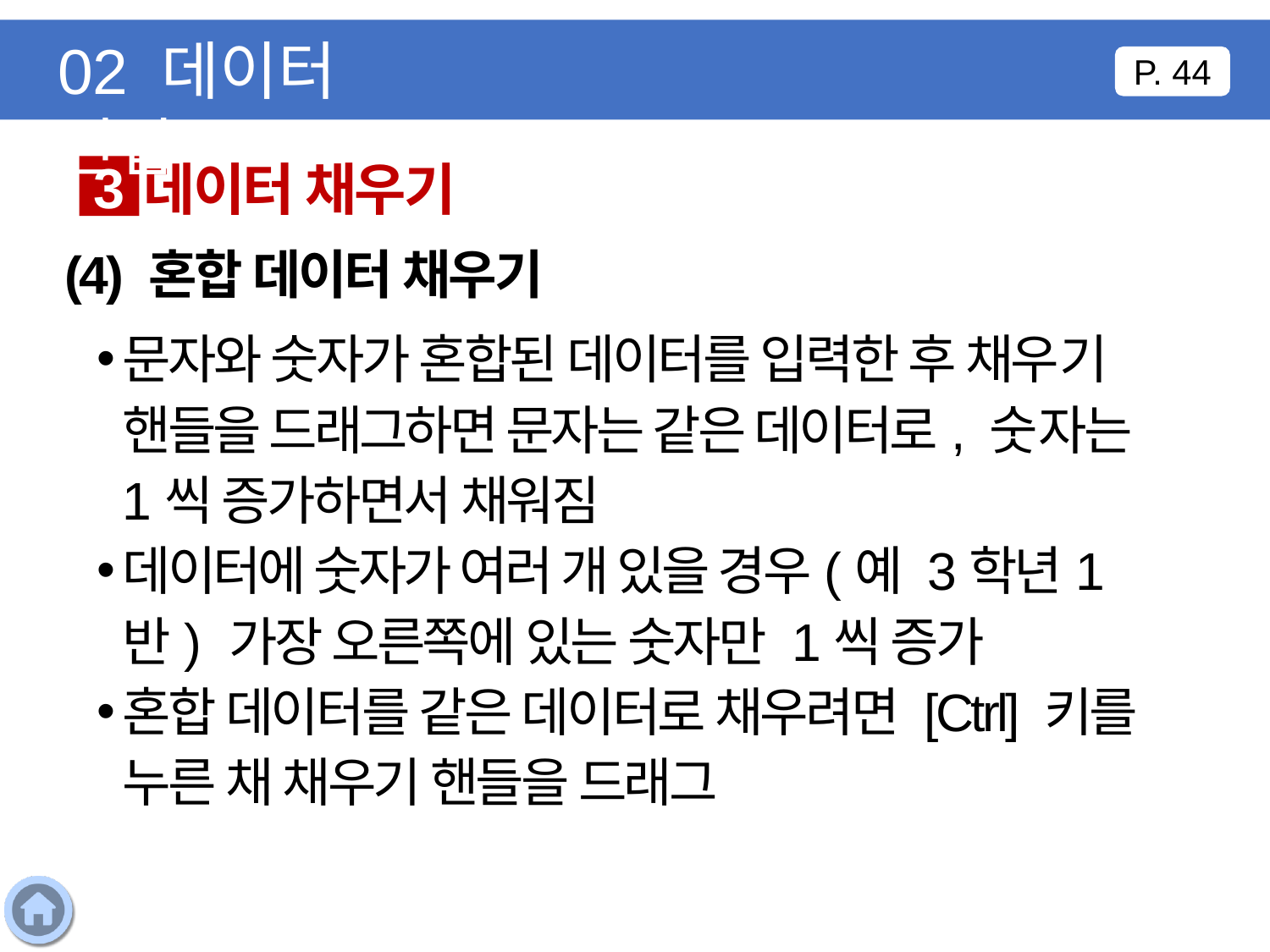

02 데이터 편집
P. 44
데이터 채우기
3
(4) 혼합 데이터 채우기
문자와 숫자가 혼합된 데이터를 입력한 후 채우기 핸들을 드래그하면 문자는 같은 데이터로, 숫자는 1씩 증가하면서 채워짐
데이터에 숫자가 여러 개 있을 경우(예 3학년1반) 가장 오른쪽에 있는 숫자만 1씩 증가
혼합 데이터를 같은 데이터로 채우려면 [Ctrl] 키를 누른 채 채우기 핸들을 드래그